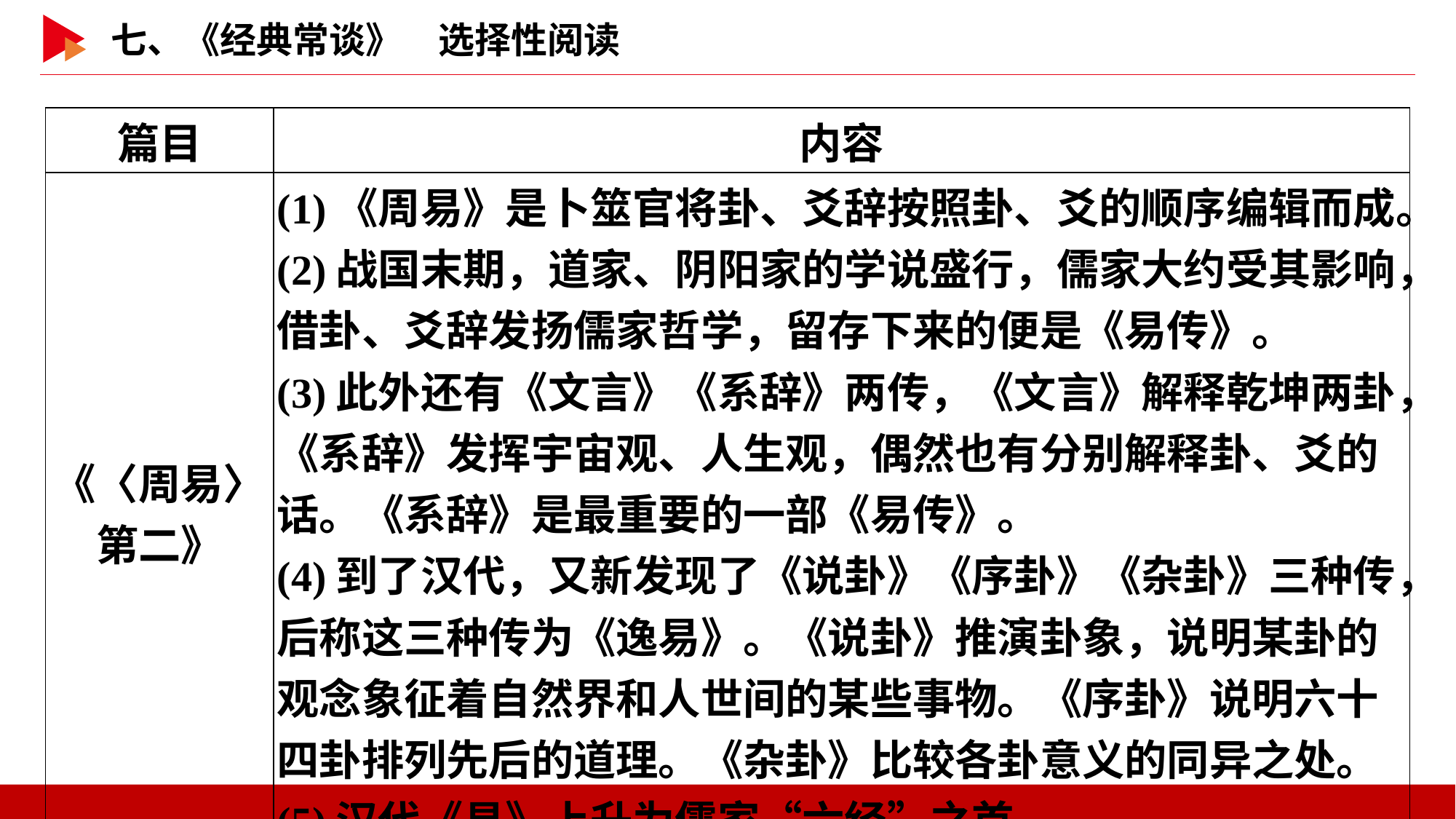

| 篇目 | 内容 |
| --- | --- |
| 《〈周易〉第二》 | (1)《周易》是卜筮官将卦、爻辞按照卦、爻的顺序编辑而成。 (2)战国末期，道家、阴阳家的学说盛行，儒家大约受其影响，借卦、爻辞发扬儒家哲学，留存下来的便是《易传》。 (3)此外还有《文言》《系辞》两传，《文言》解释乾坤两卦，《系辞》发挥宇宙观、人生观，偶然也有分别解释卦、爻的话。《系辞》是最重要的一部《易传》。 (4)到了汉代，又新发现了《说卦》《序卦》《杂卦》三种传，后称这三种传为《逸易》。《说卦》推演卦象，说明某卦的观念象征着自然界和人世间的某些事物。《序卦》说明六十四卦排列先后的道理。《杂卦》比较各卦意义的同异之处。 (5)汉代《易》上升为儒家“六经”之首。 |